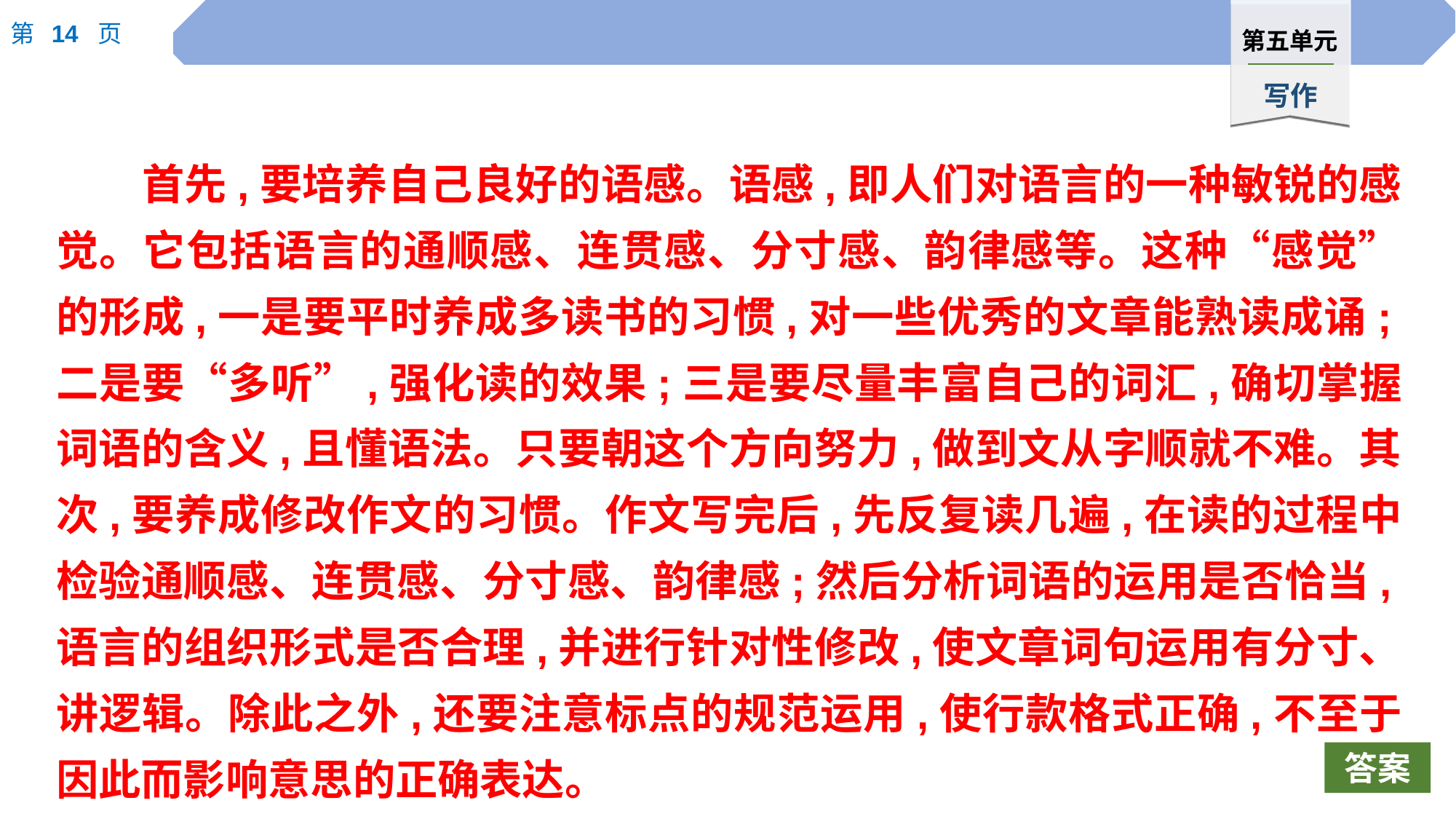

首先,要培养自己良好的语感。语感,即人们对语言的一种敏锐的感觉。它包括语言的通顺感、连贯感、分寸感、韵律感等。这种“感觉”的形成,一是要平时养成多读书的习惯,对一些优秀的文章能熟读成诵;二是要“多听”,强化读的效果;三是要尽量丰富自己的词汇,确切掌握词语的含义,且懂语法。只要朝这个方向努力,做到文从字顺就不难。其次,要养成修改作文的习惯。作文写完后,先反复读几遍,在读的过程中检验通顺感、连贯感、分寸感、韵律感;然后分析词语的运用是否恰当,语言的组织形式是否合理,并进行针对性修改,使文章词句运用有分寸、讲逻辑。除此之外,还要注意标点的规范运用,使行款格式正确,不至于因此而影响意思的正确表达。
答案